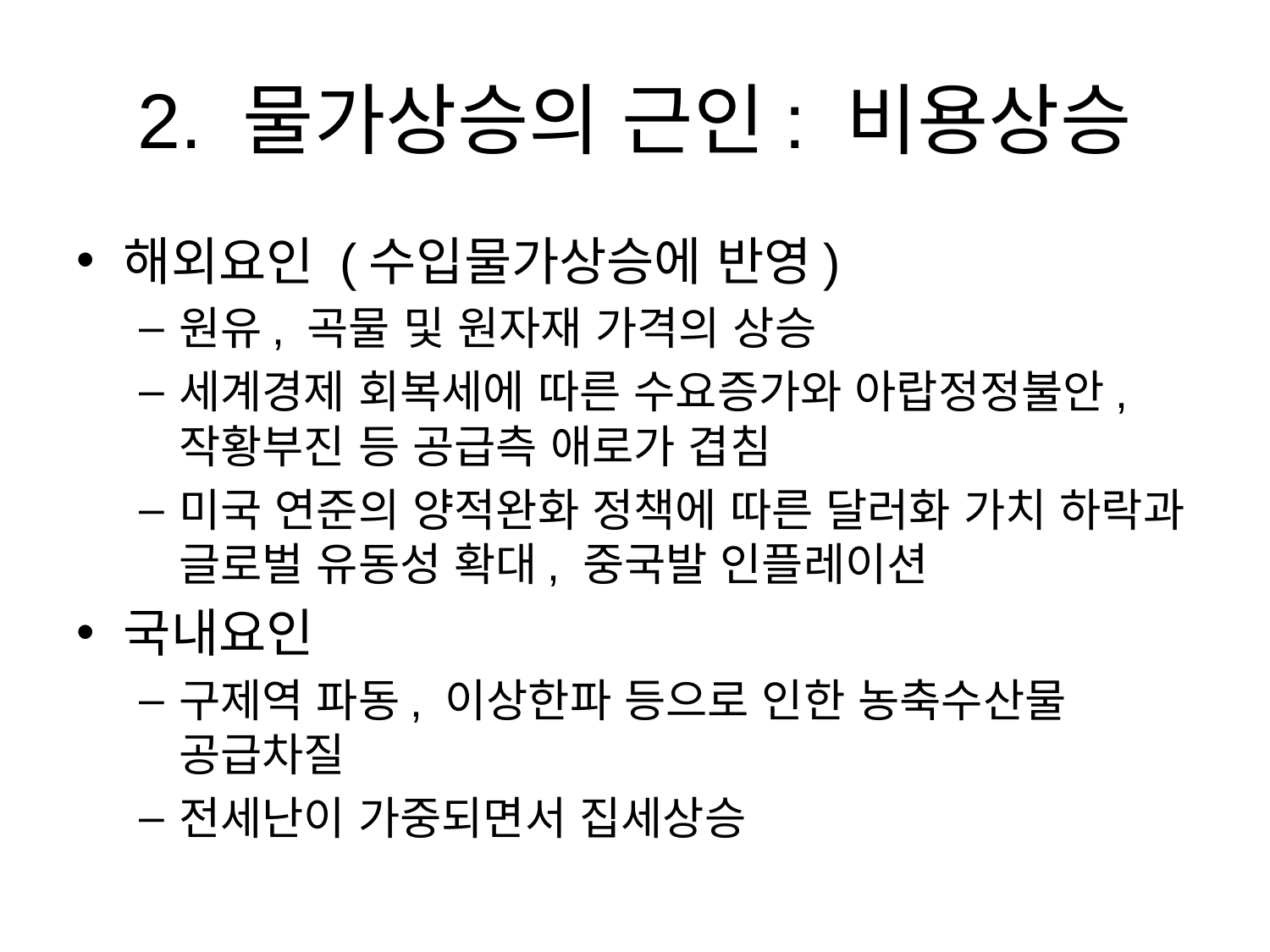

# 2. 물가상승의 근인: 비용상승
해외요인 (수입물가상승에 반영)
원유, 곡물 및 원자재 가격의 상승
세계경제 회복세에 따른 수요증가와 아랍정정불안, 작황부진 등 공급측 애로가 겹침
미국 연준의 양적완화 정책에 따른 달러화 가치 하락과 글로벌 유동성 확대, 중국발 인플레이션
국내요인
구제역 파동, 이상한파 등으로 인한 농축수산물 공급차질
전세난이 가중되면서 집세상승